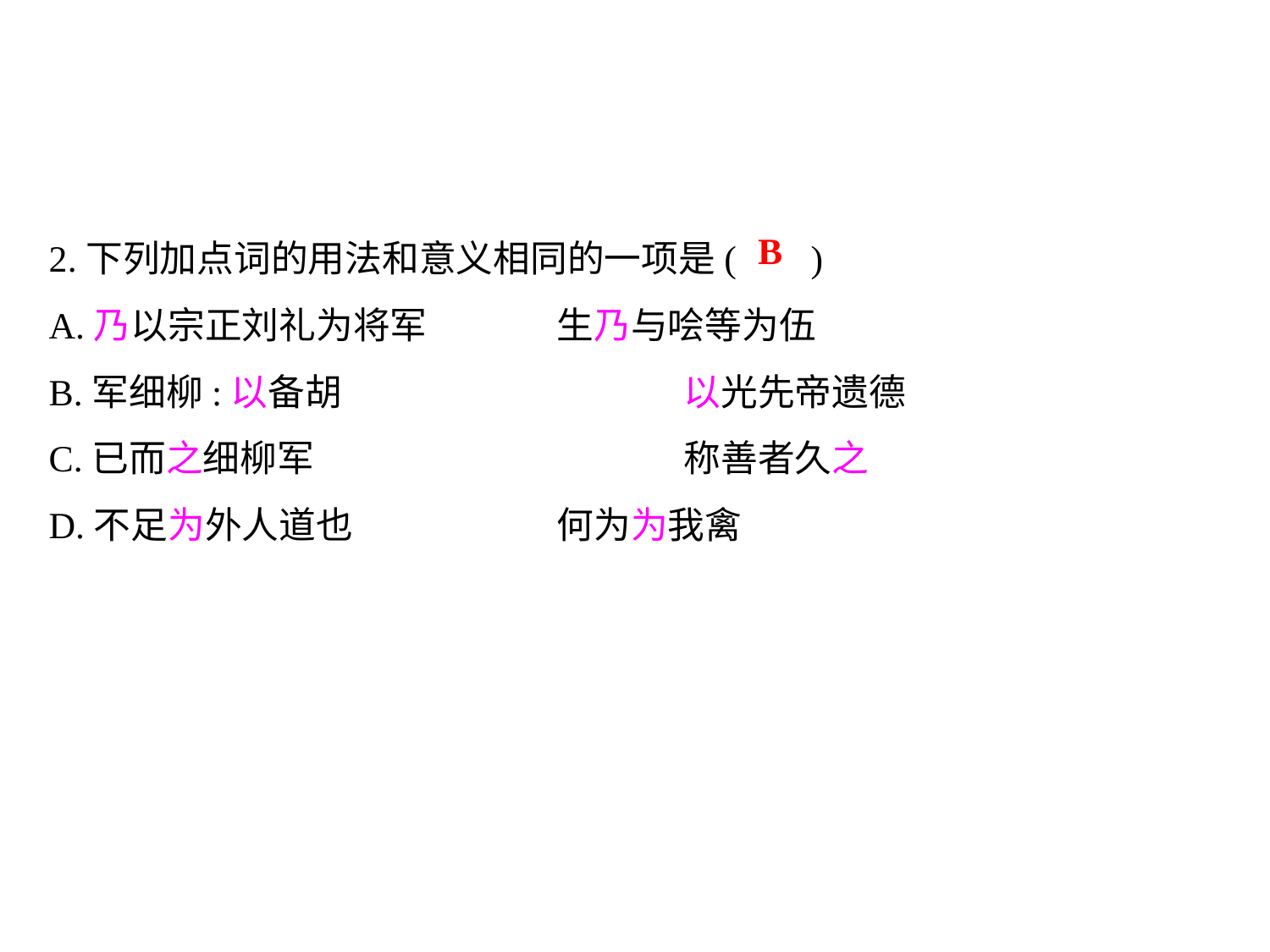

2.下列加点词的用法和意义相同的一项是(	)
A.乃以宗正刘礼为将军		生乃与哙等为伍
B.军细柳:以备胡			以光先帝遗德
C.已而之细柳军			称善者久之
D.不足为外人道也		何为为我禽
B